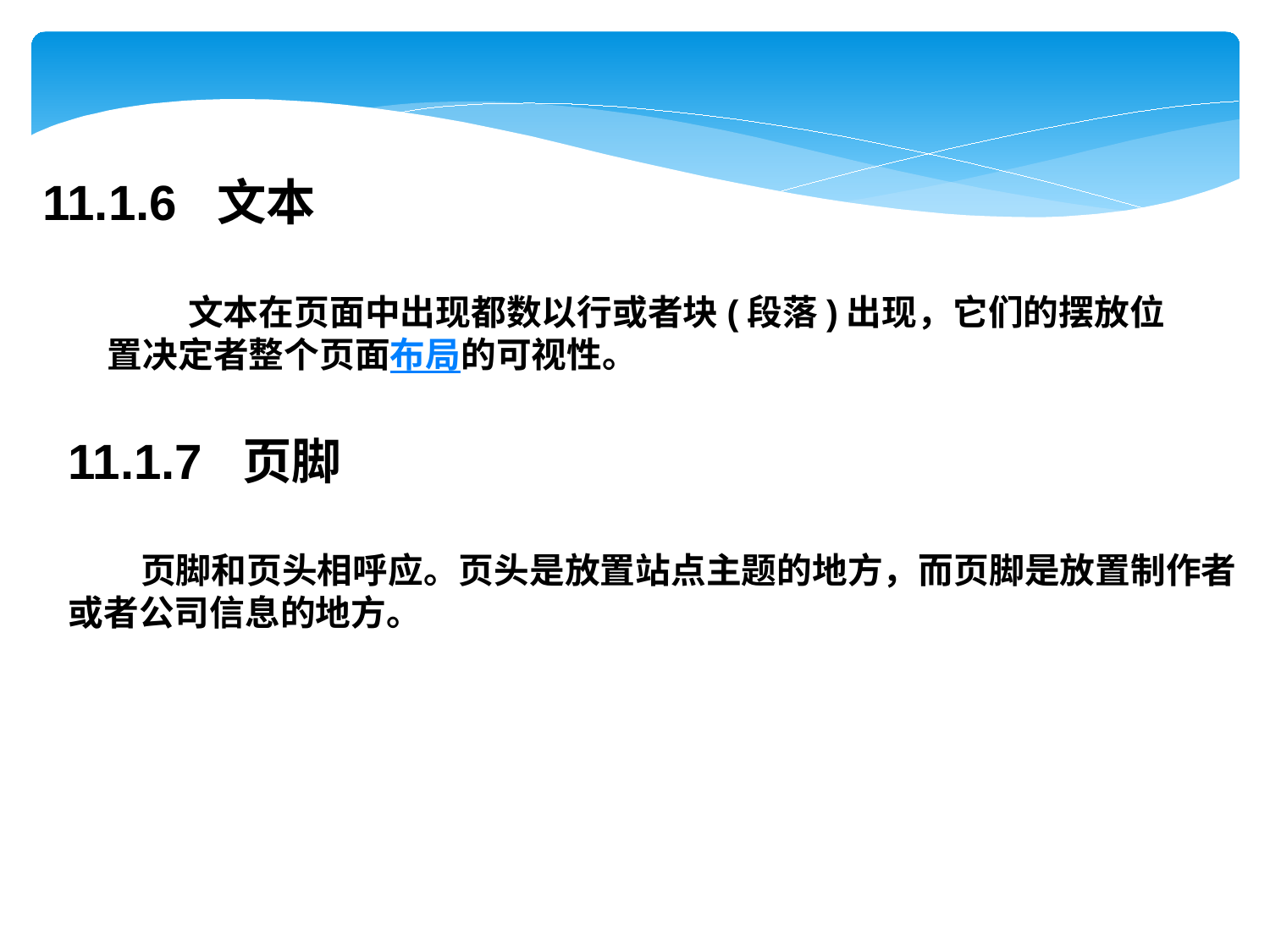

11.1.6  文本
         文本在页面中出现都数以行或者块(段落)出现，它们的摆放位置决定者整个页面布局的可视性。
11.1.7  页脚

         页脚和页头相呼应。页头是放置站点主题的地方，而页脚是放置制作者
或者公司信息的地方。